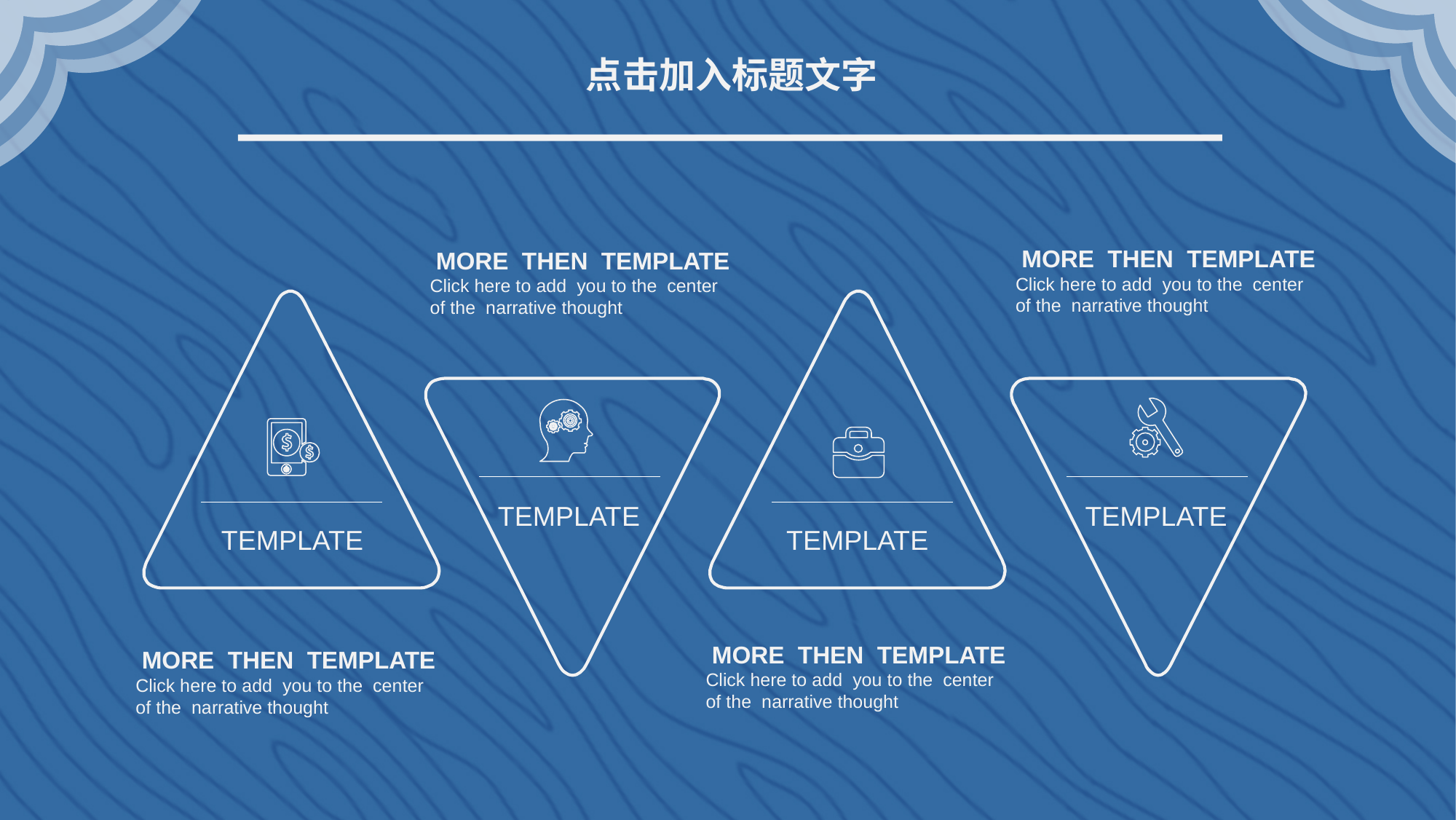

点击加入标题文字

 MORE  THEN  TEMPLATE
Click here to add  you to the  center
of the  narrative thought
 MORE  THEN  TEMPLATE
Click here to add  you to the  center
of the  narrative thought

TEMPLATE
TEMPLATE
TEMPLATE
TEMPLATE
 MORE  THEN  TEMPLATE
Click here to add  you to the  center
of the  narrative thought
 MORE  THEN  TEMPLATE
Click here to add  you to the  center
of the  narrative thought